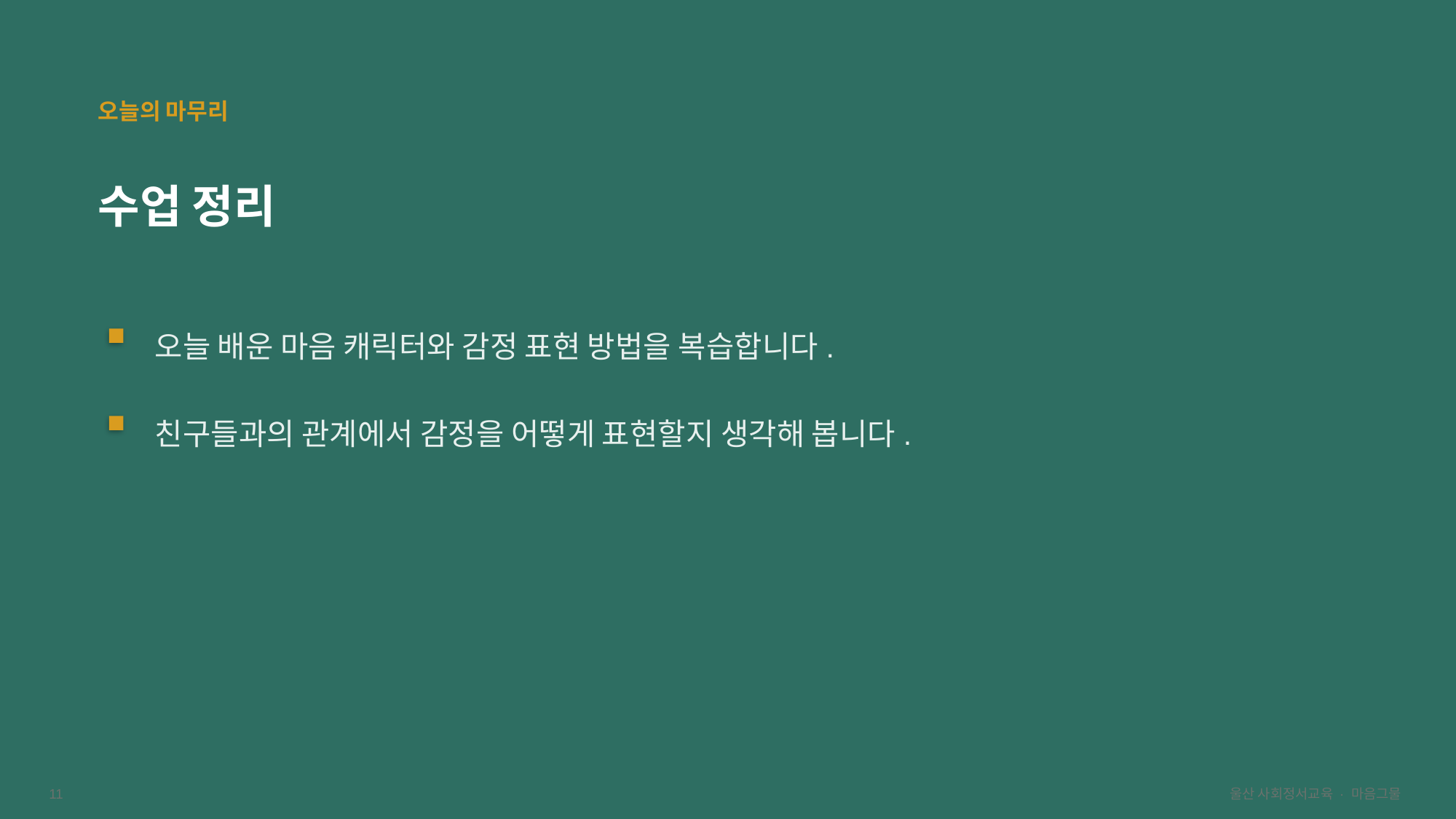

오늘의 마무리
수업 정리
오늘 배운 마음 캐릭터와 감정 표현 방법을 복습합니다.

친구들과의 관계에서 감정을 어떻게 표현할지 생각해 봅니다.

11
울산 사회정서교육 · 마음그물